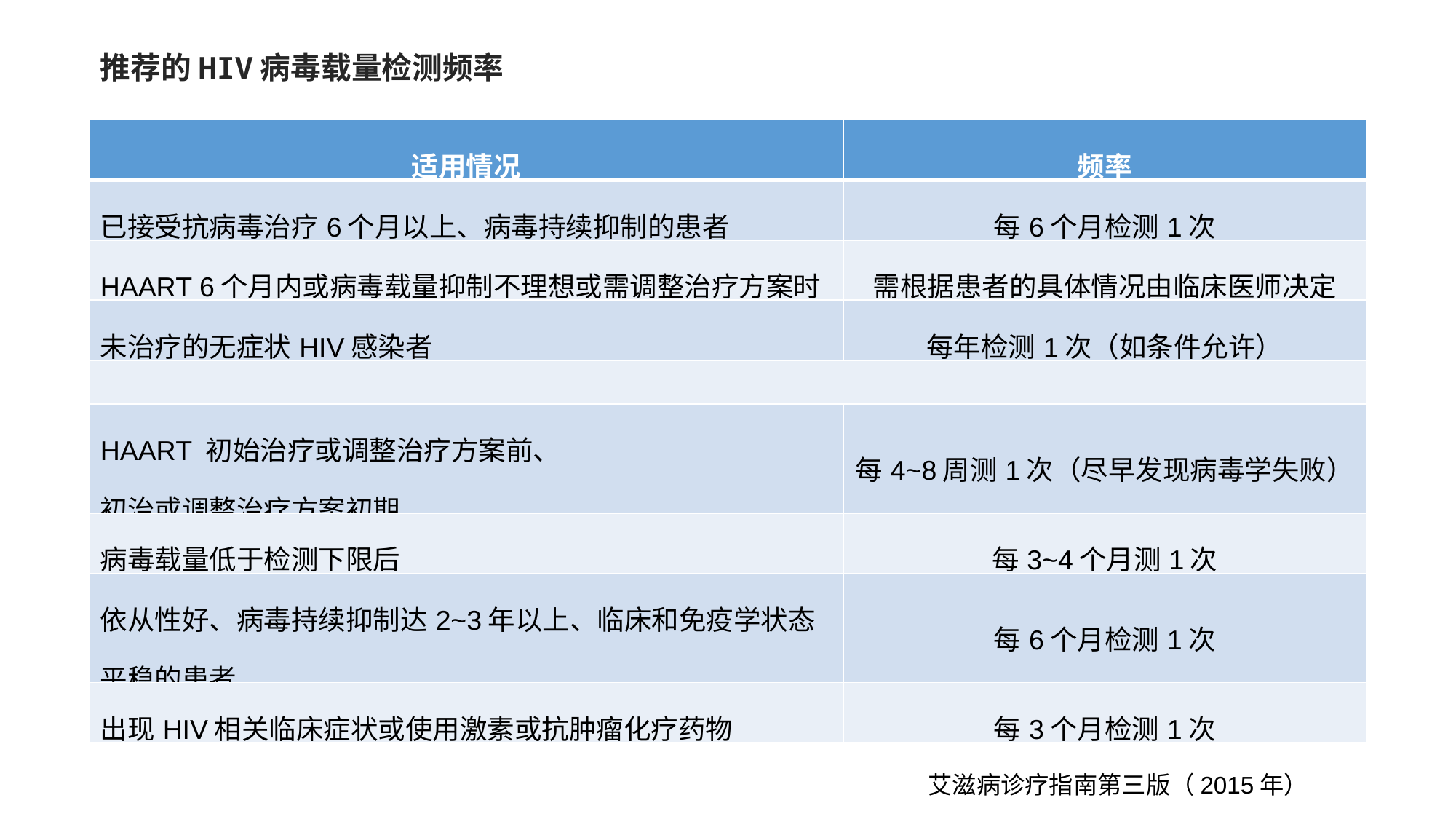

推荐的HIV病毒载量检测频率
| 适用情况 | 频率 |
| --- | --- |
| 已接受抗病毒治疗6个月以上、病毒持续抑制的患者 | 每6个月检测1次 |
| HAART 6个月内或病毒载量抑制不理想或需调整治疗方案时 | 需根据患者的具体情况由临床医师决定 |
| 未治疗的无症状HIV感染者 | 每年检测1次（如条件允许） |
|  |  |
| HAART 初始治疗或调整治疗方案前、 初治或调整治疗方案初期 | 每4~8周测1次（尽早发现病毒学失败） |
| 病毒载量低于检测下限后 | 每3~4个月测1次 |
| 依从性好、病毒持续抑制达2~3年以上、临床和免疫学状态平稳的患者 | 每6个月检测1次 |
| 出现HIV相关临床症状或使用激素或抗肿瘤化疗药物 | 每3个月检测1次 |
艾滋病诊疗指南第三版（2015年）